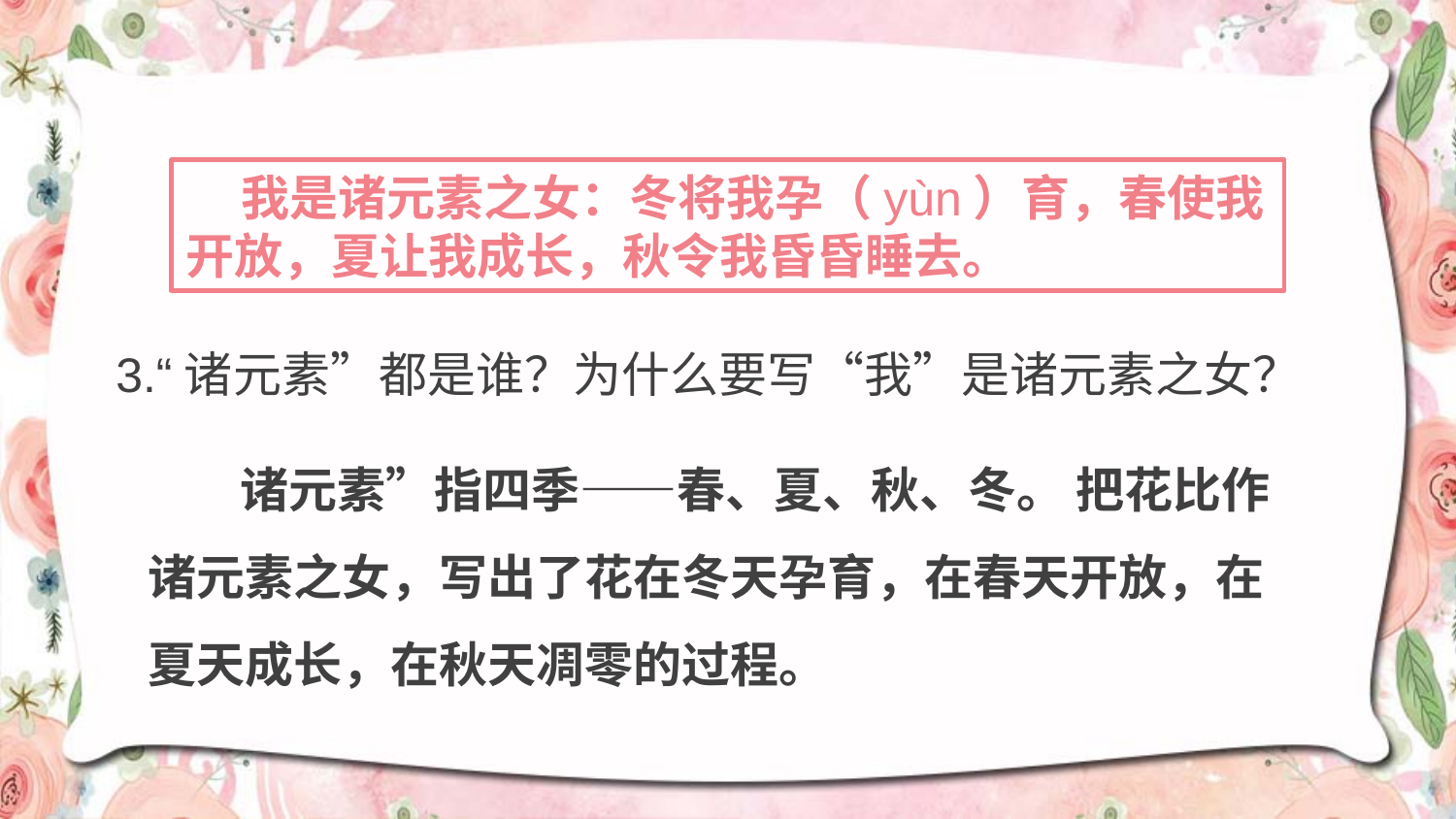

我是诸元素之女：冬将我孕（yùn）育，春使我开放，夏让我成长，秋令我昏昏睡去。
3.“诸元素”都是谁？为什么要写“我”是诸元素之女？
 诸元素”指四季——春、夏、秋、冬。 把花比作诸元素之女，写出了花在冬天孕育，在春天开放，在夏天成长，在秋天凋零的过程。